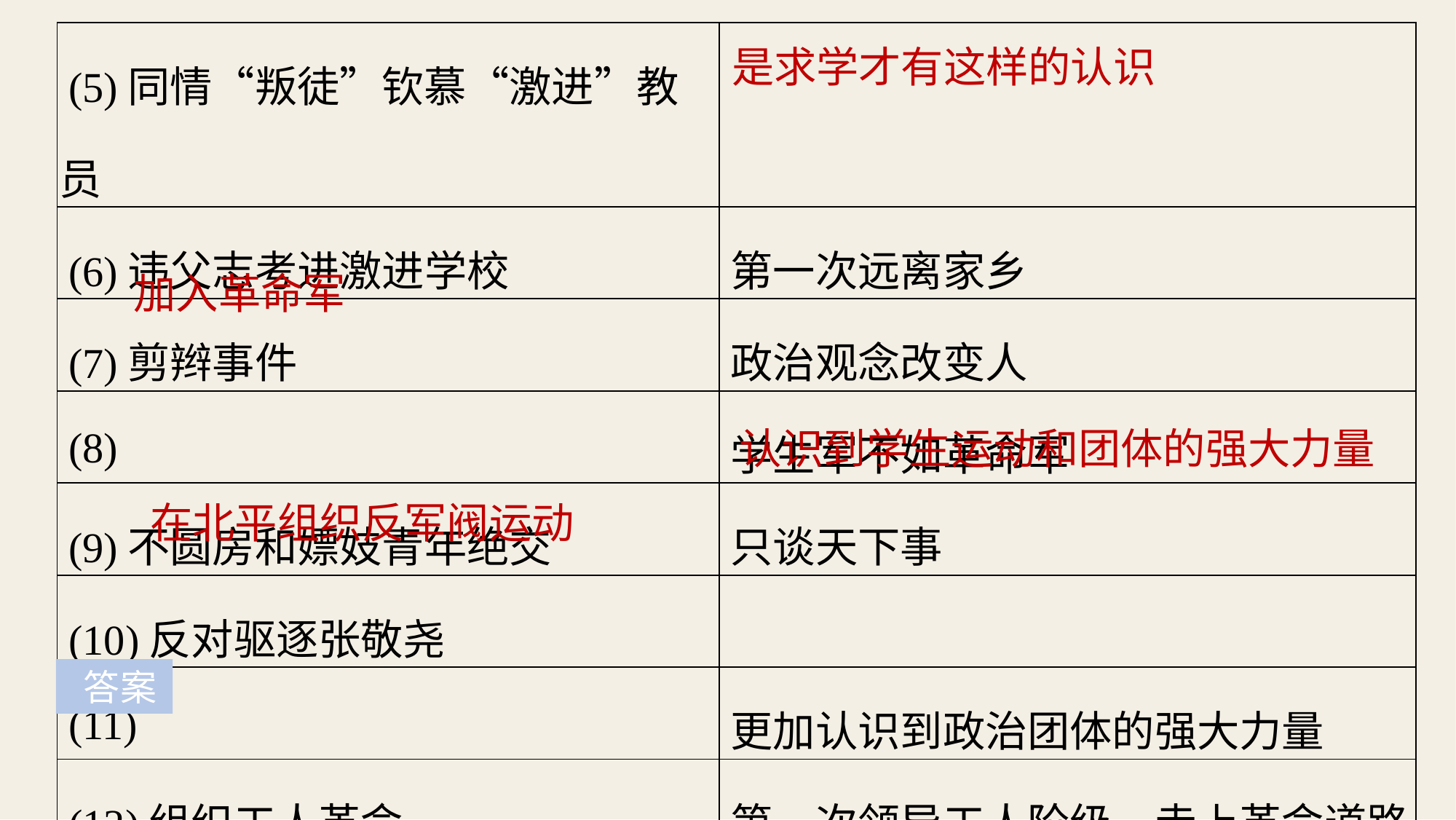

| (5)同情“叛徒”钦慕“激进”教员 |  |
| --- | --- |
| (6)违父志考进激进学校 | 第一次远离家乡 |
| (7)剪辫事件 | 政治观念改变人 |
| (8) | 学生军不如革命军 |
| (9)不圆房和嫖妓青年绝交 | 只谈天下事 |
| (10)反对驱逐张敬尧 |  |
| (11) | 更加认识到政治团体的强大力量 |
| (12)组织工人革命 | 第一次领导工人阶级，走上革命道路 |
是求学才有这样的认识
加入革命军
认识到学生运动和团体的强大力量
在北平组织反军阀运动
 答案